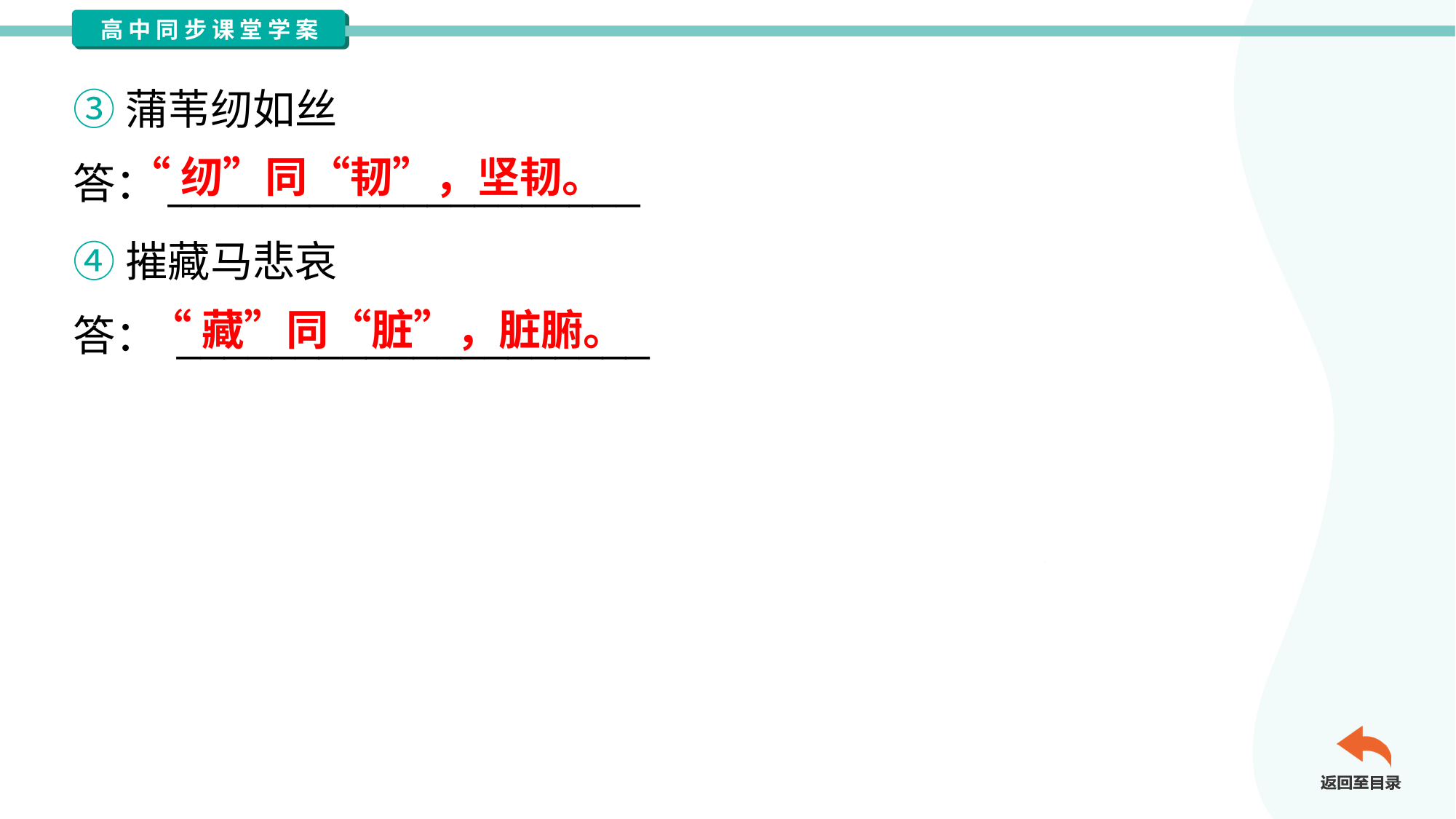

③蒲苇纫如丝
答：____________________
“纫”同“韧”，坚韧。
④摧藏马悲哀
答： ____________________
“藏”同“脏”，脏腑。